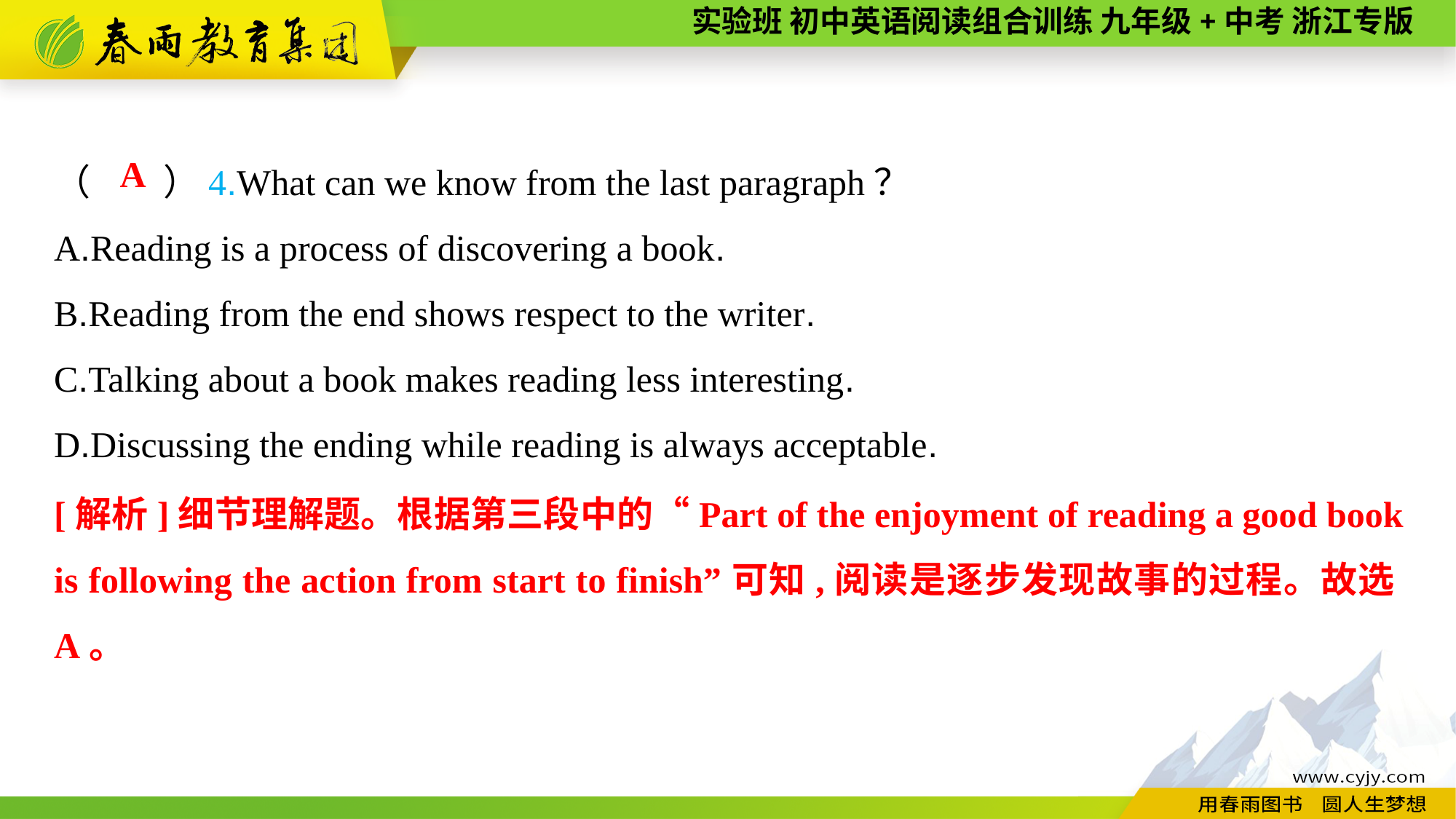

（　　）4.What can we know from the last paragraph？
A.Reading is a process of discovering a book.
B.Reading from the end shows respect to the writer.
C.Talking about a book makes reading less interesting.
D.Discussing the ending while reading is always acceptable.
A
[解析]细节理解题。根据第三段中的“Part of the enjoyment of reading a good book is following the action from start to finish”可知,阅读是逐步发现故事的过程。故选A。